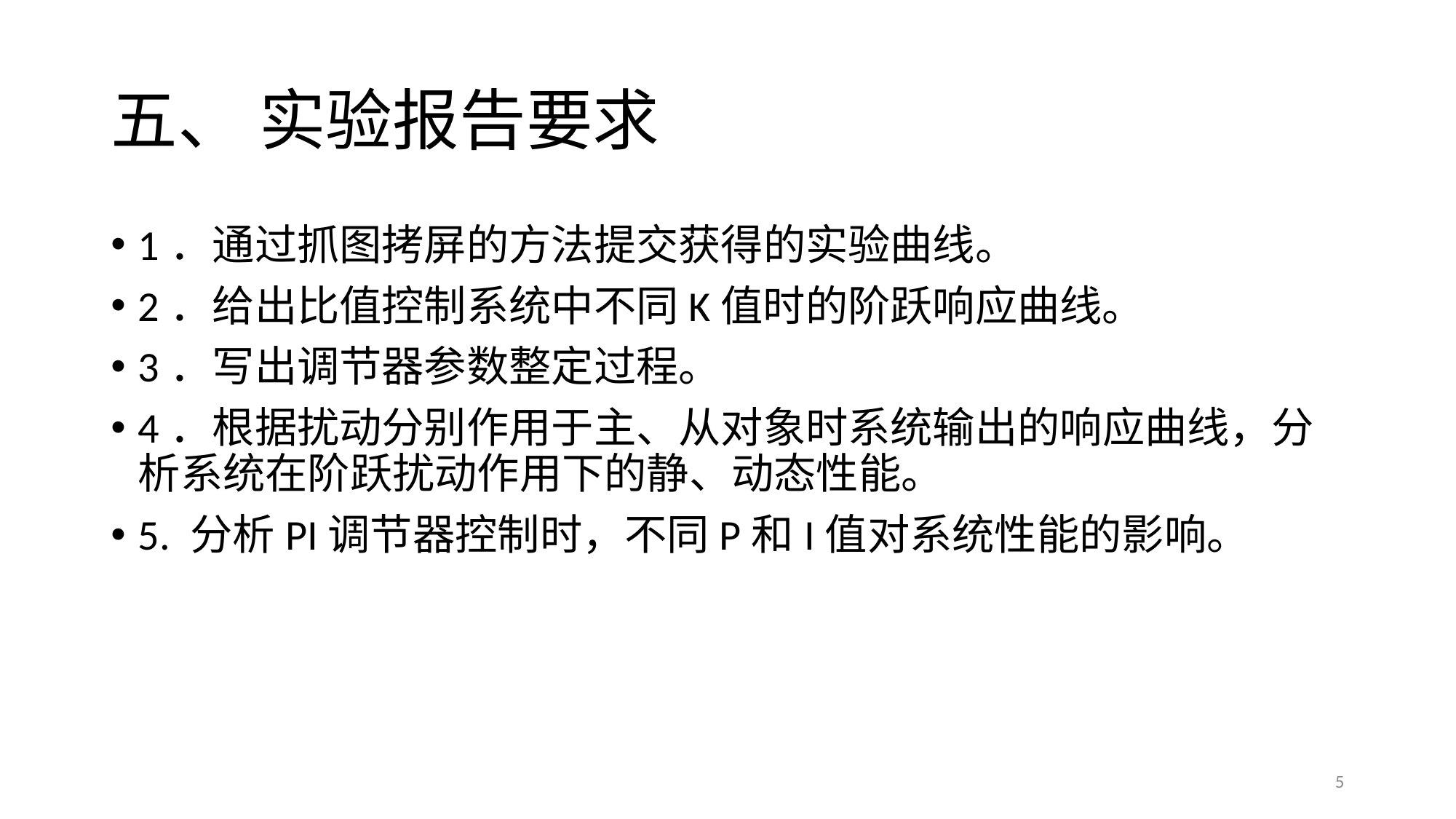

# 五、 实验报告要求
1．通过抓图拷屏的方法提交获得的实验曲线。
2．给出比值控制系统中不同K值时的阶跃响应曲线。
3．写出调节器参数整定过程。
4．根据扰动分别作用于主、从对象时系统输出的响应曲线，分析系统在阶跃扰动作用下的静、动态性能。
5. 分析PI调节器控制时，不同P和I值对系统性能的影响。

5